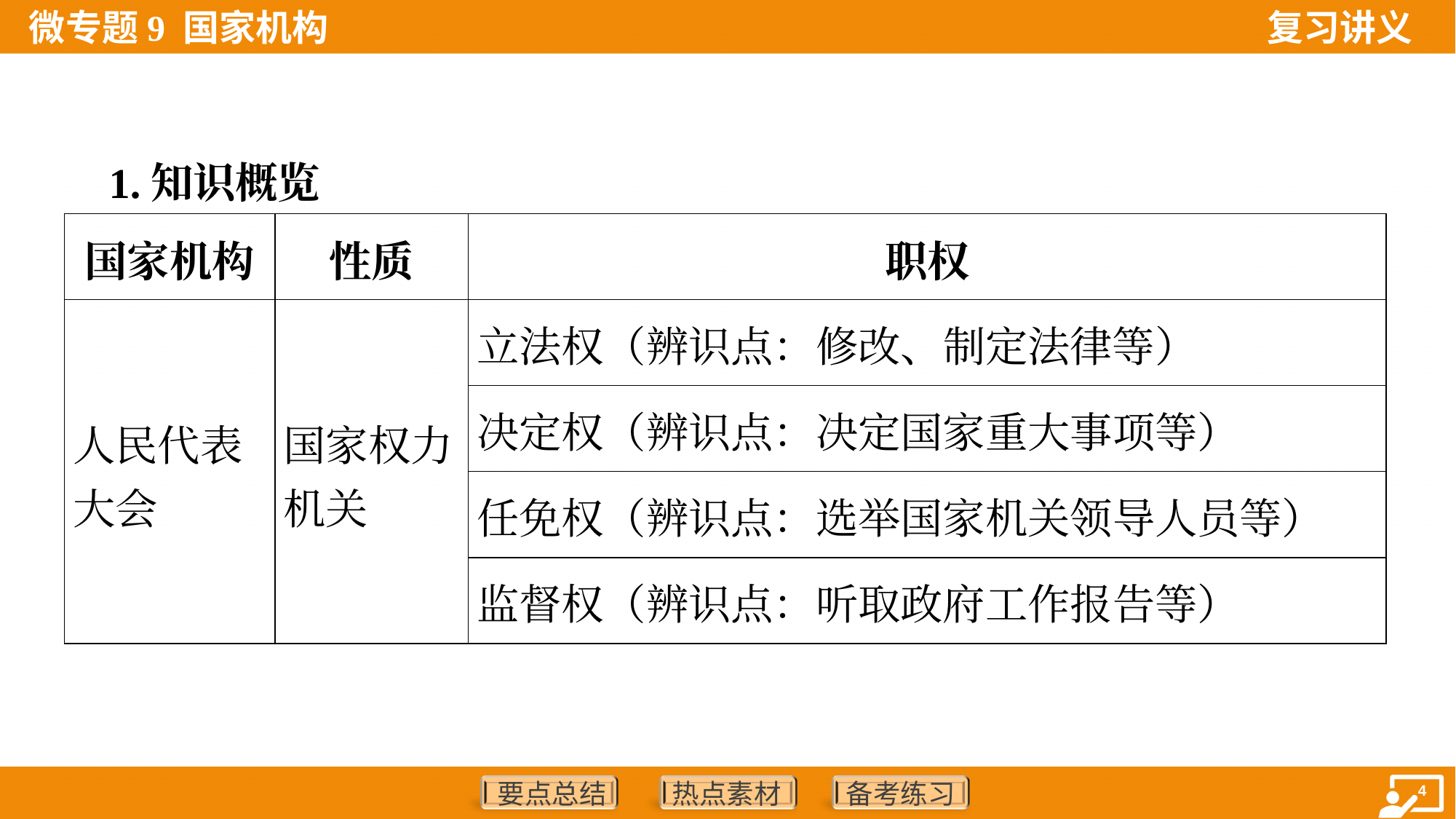

1.知识概览
| 国家机构 | 性质 | 职权 |
| --- | --- | --- |
| 人民代表 大会 | 国家权力 机关 | 立法权（辨识点：修改、制定法律等） |
|  |  | 决定权（辨识点：决定国家重大事项等） |
|  |  | 任免权（辨识点：选举国家机关领导人员等） |
|  |  | 监督权（辨识点：听取政府工作报告等） |